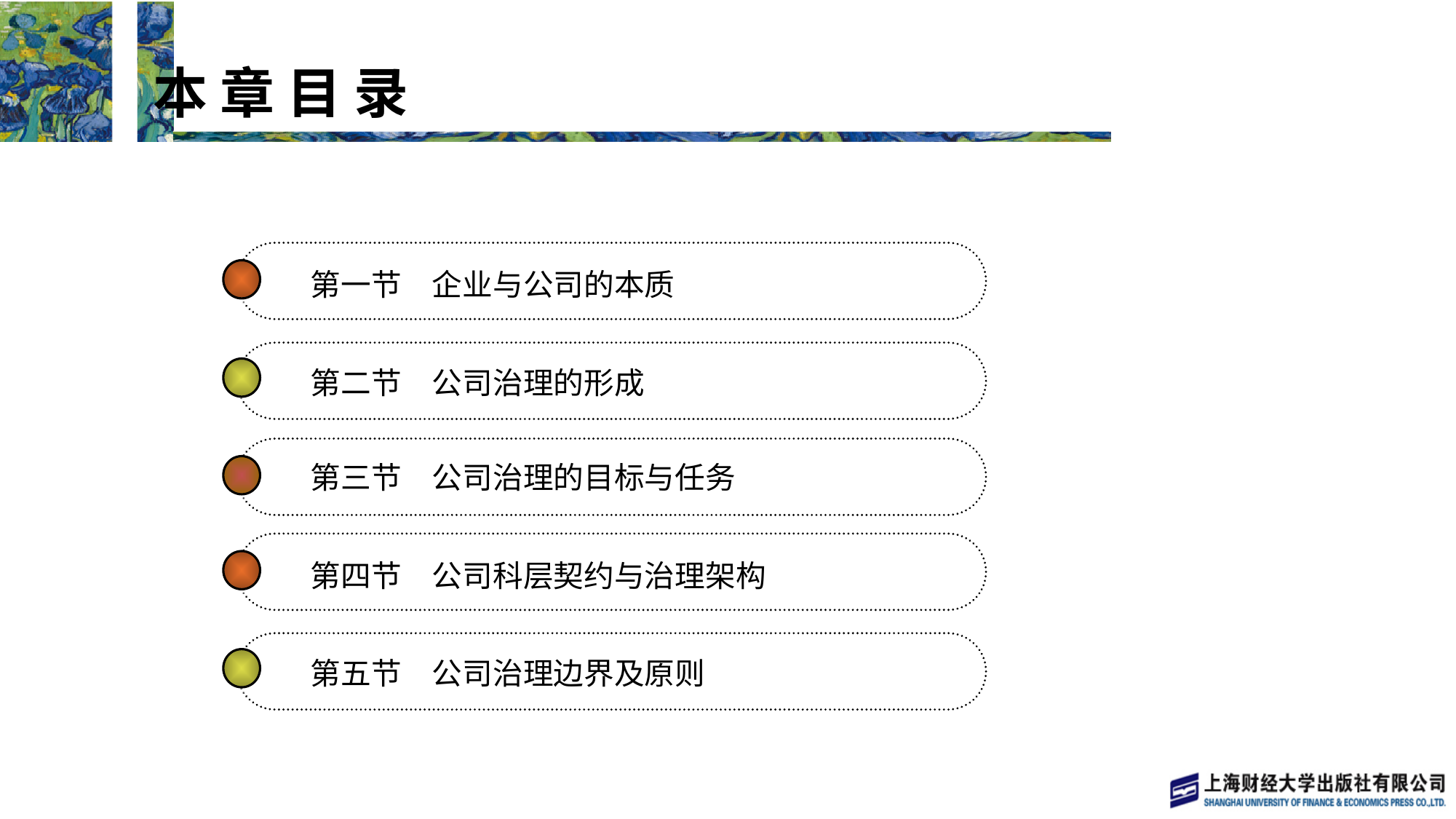

本  章  目   录
         本 章 目 录

第一节　企业与公司的本质

第二节　公司治理的形成

第三节　公司治理的目标与任务

第四节　公司科层契约与治理架构

第五节　公司治理边界及原则